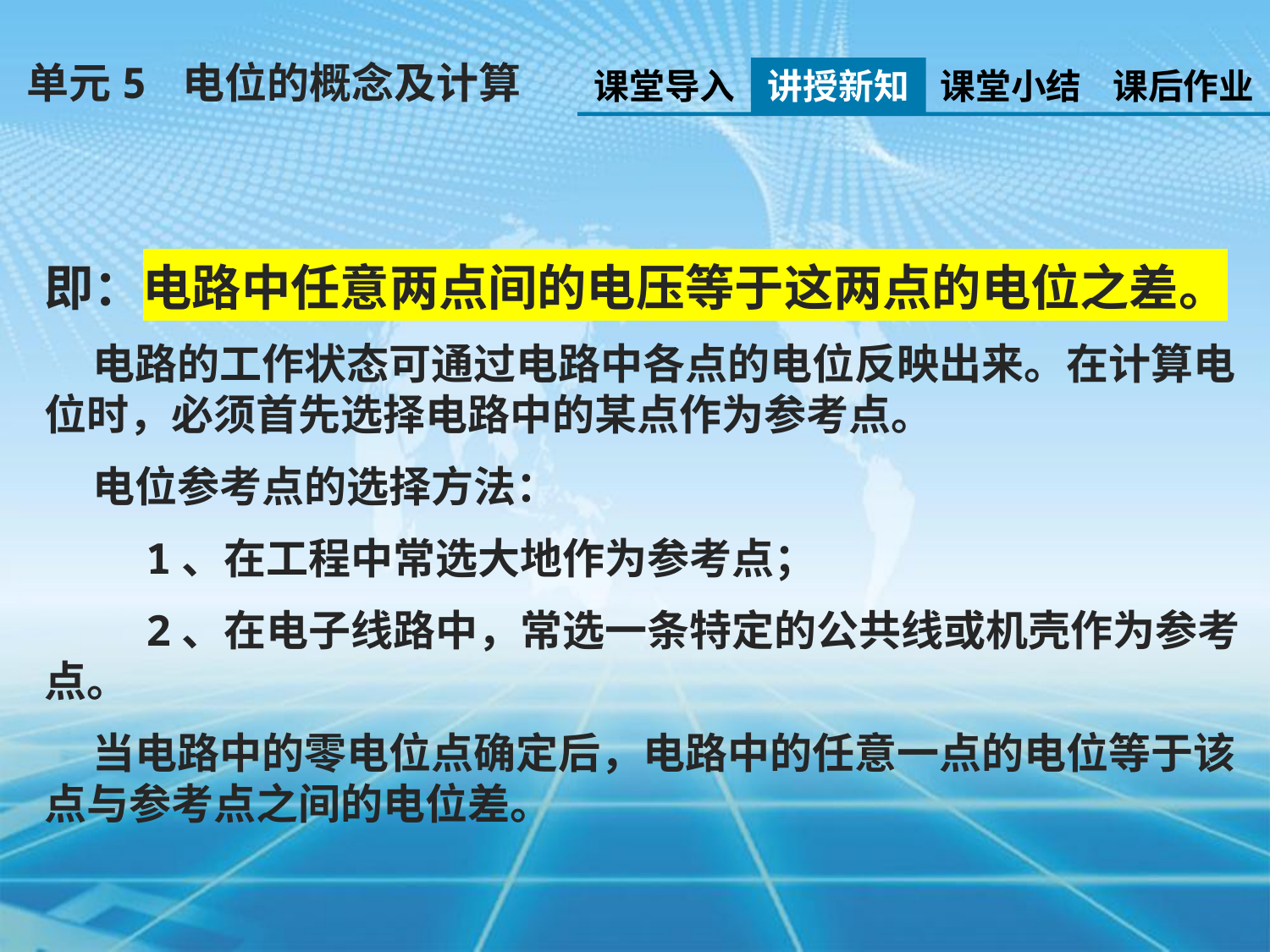

单元5 电位的概念及计算
课堂导入
讲授新知
课堂小结
课后作业
即：电路中任意两点间的电压等于这两点的电位之差。
    电路的工作状态可通过电路中各点的电位反映出来。在计算电位时，必须首先选择电路中的某点作为参考点。
    电位参考点的选择方法：
    1、在工程中常选大地作为参考点；
    2、在电子线路中，常选一条特定的公共线或机壳作为参考点。
    当电路中的零电位点确定后，电路中的任意一点的电位等于该点与参考点之间的电位差。